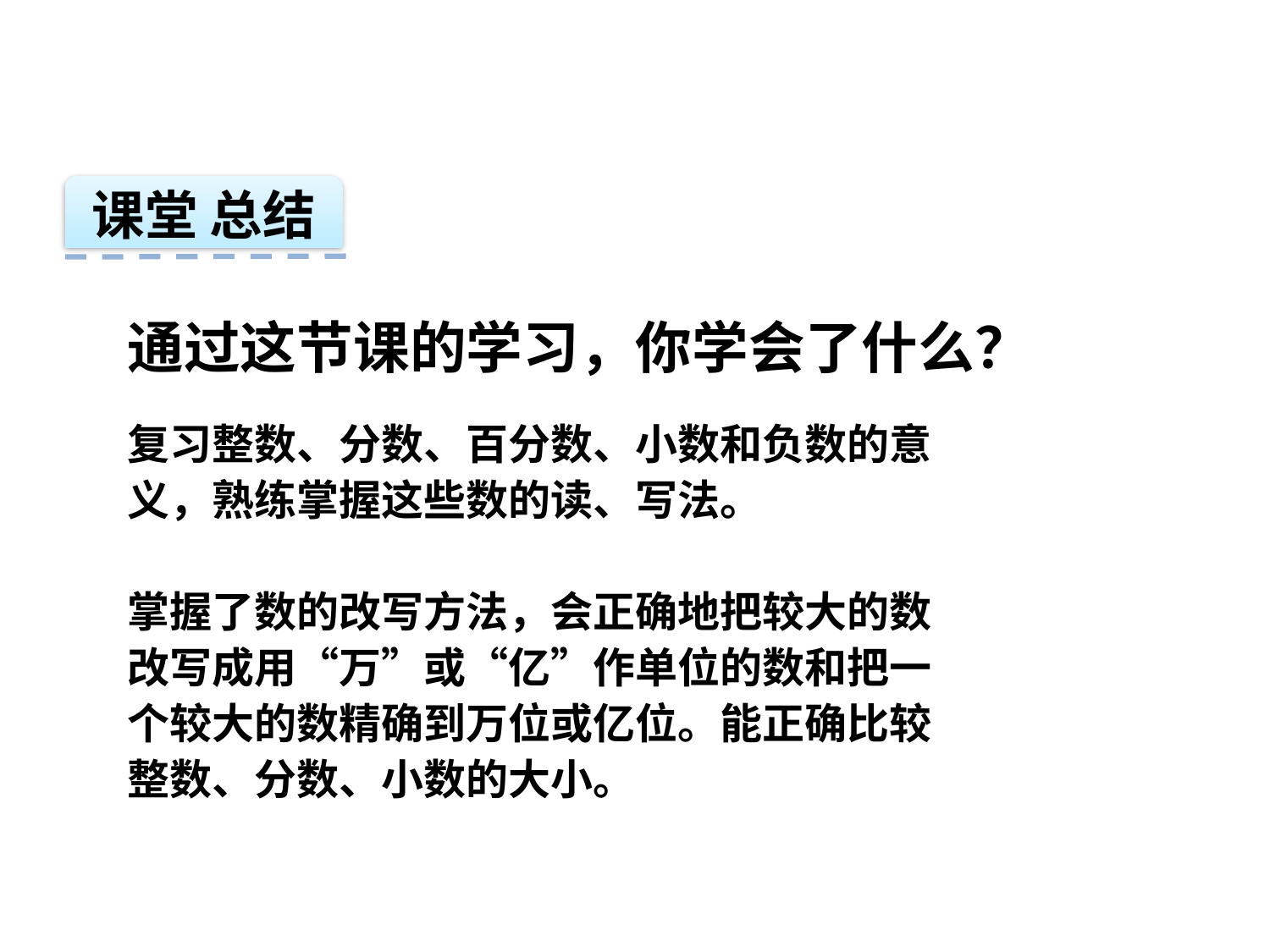

课堂 总结
通过这节课的学习，你学会了什么？
复习整数、分数、百分数、小数和负数的意义，熟练掌握这些数的读、写法。

掌握了数的改写方法，会正确地把较大的数改写成用“万”或“亿”作单位的数和把一个较大的数精确到万位或亿位。能正确比较整数、分数、小数的大小。